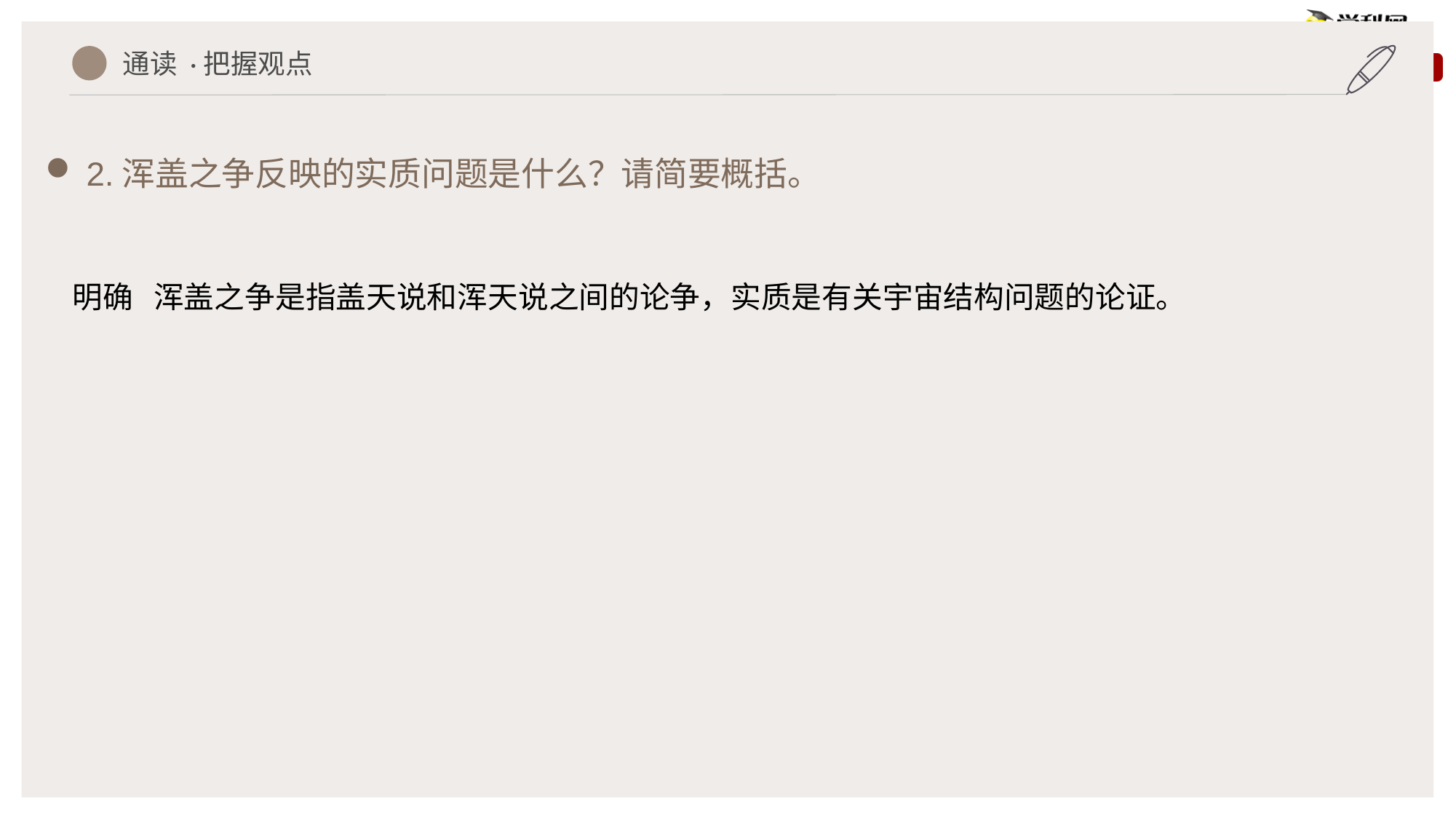

通读 ·把握观点

2.浑盖之争反映的实质问题是什么？请简要概括。
明确   浑盖之争是指盖天说和浑天说之间的论争，实质是有关宇宙结构问题的论证。